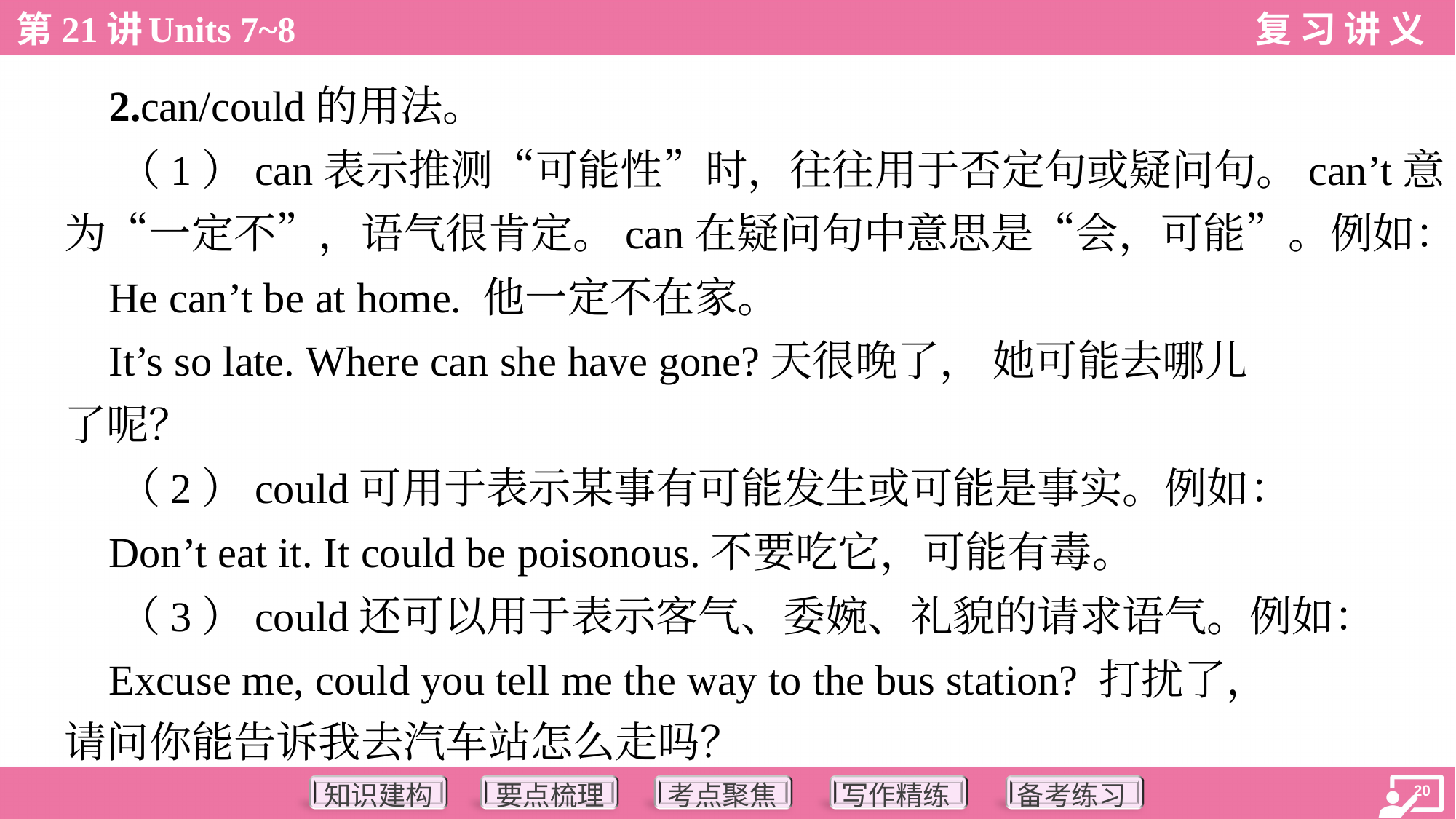

2.can/could的用法。
    （1）can表示推测“可能性”时，往往用于否定句或疑问句。can’t意
为“一定不”，语气很肯定。can在疑问句中意思是“会，可能”。例如：
    He can’t be at home. 他一定不在家。
    It’s so late. Where can she have gone?天很晚了， 她可能去哪儿
了呢？
    （2）could可用于表示某事有可能发生或可能是事实。例如：
    Don’t eat it. It could be poisonous.不要吃它，可能有毒。
    （3）could还可以用于表示客气、委婉、礼貌的请求语气。例如：
    Excuse me, could you tell me the way to the bus station? 打扰了，
请问你能告诉我去汽车站怎么走吗？